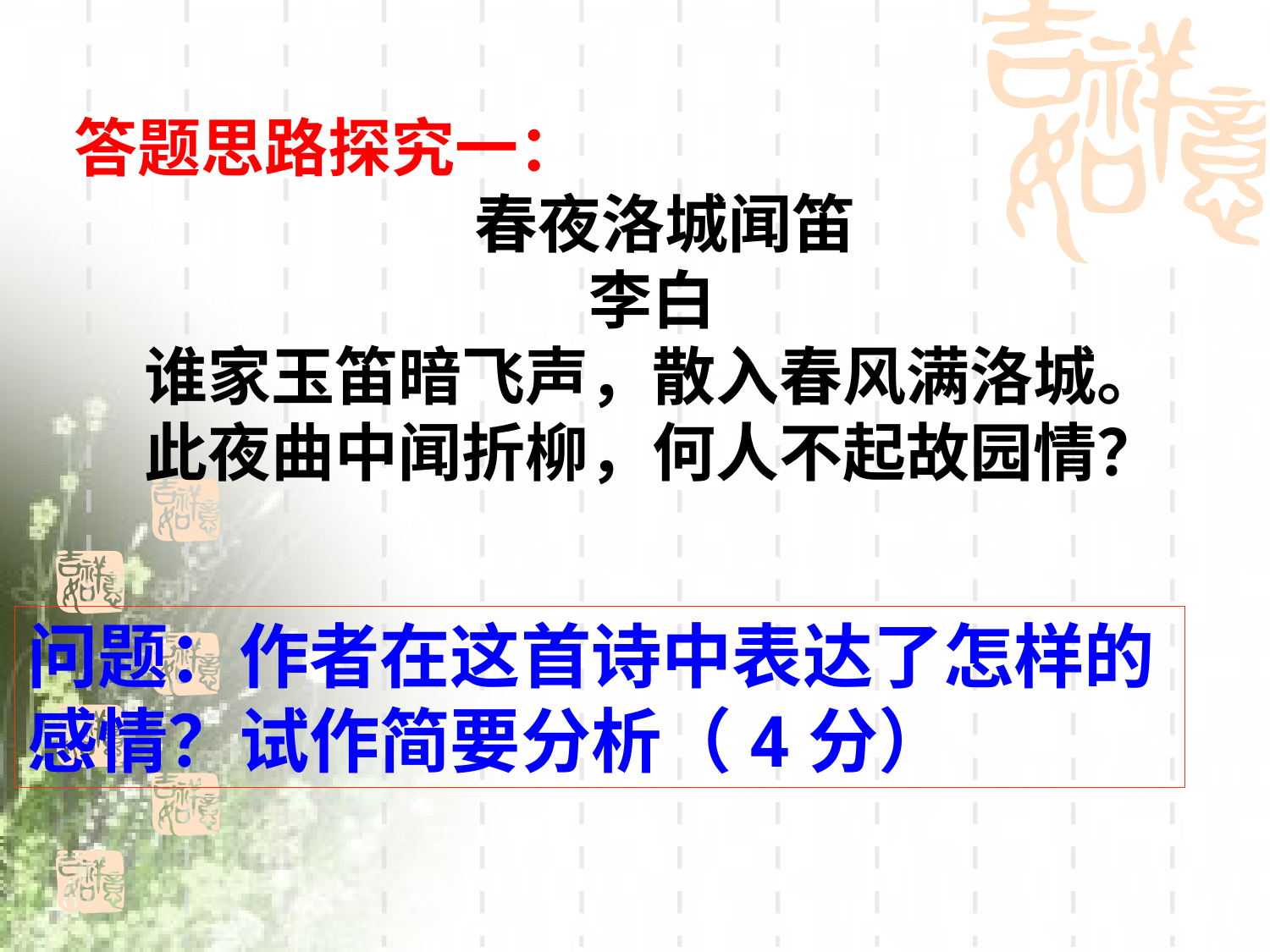

答题思路探究一：
 春夜洛城闻笛
李白
谁家玉笛暗飞声，散入春风满洛城。
此夜曲中闻折柳，何人不起故园情？
问题：作者在这首诗中表达了怎样的感情？试作简要分析（4分）